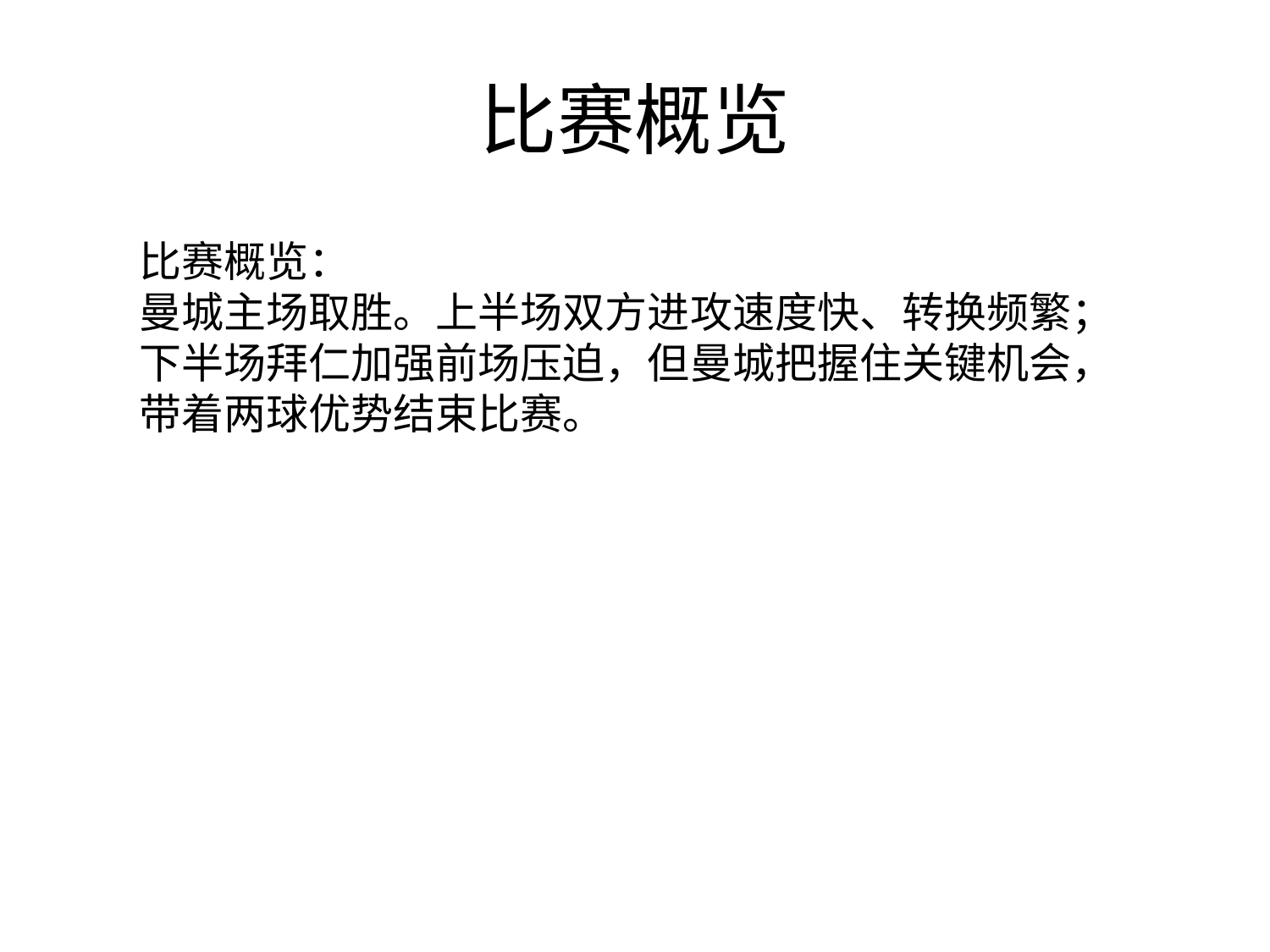

# 比赛概览
比赛概览：
曼城主场取胜。上半场双方进攻速度快、转换频繁；下半场拜仁加强前场压迫，但曼城把握住关键机会，带着两球优势结束比赛。